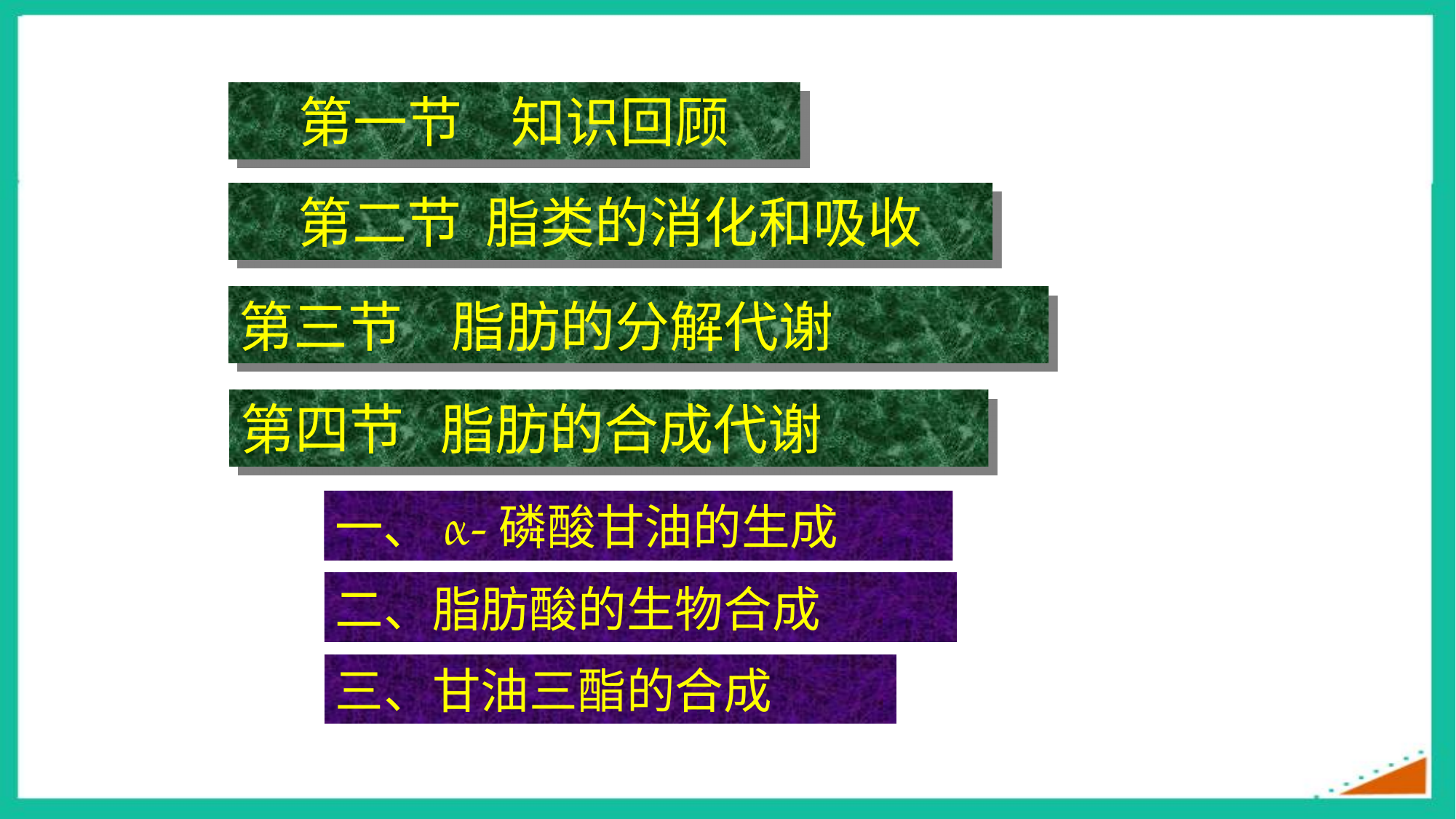

第一节    知识回顾
第二节  脂类的消化和吸收
第三节    脂肪的分解代谢
第四节   脂肪的合成代谢
一、α-磷酸甘油的生成
二、脂肪酸的生物合成
三、甘油三酯的合成